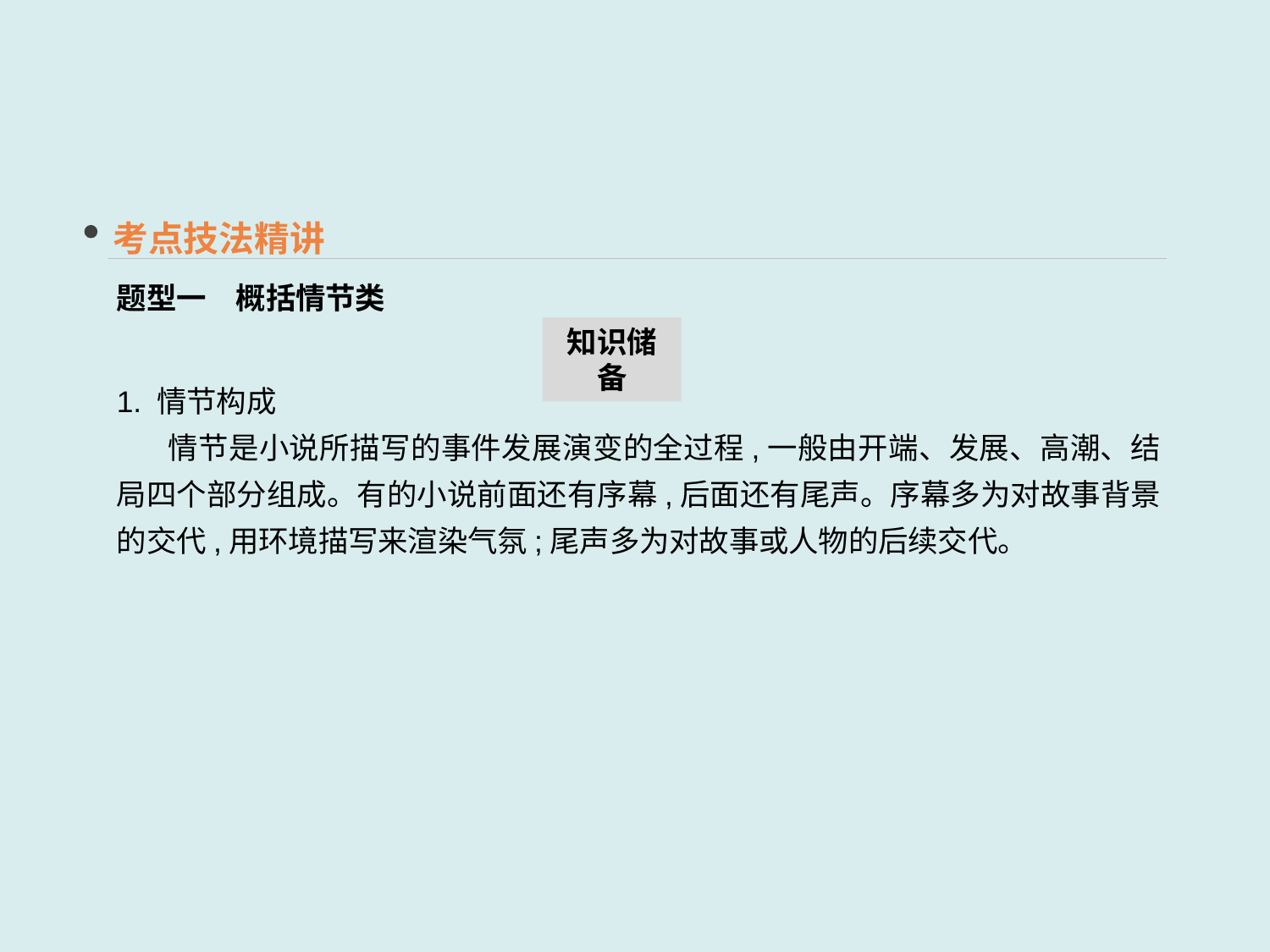

考点技法精讲

题型一　概括情节类
知识储备
1. 情节构成
      情节是小说所描写的事件发展演变的全过程,一般由开端、发展、高潮、结局四个部分组成。有的小说前面还有序幕,后面还有尾声。序幕多为对故事背景的交代,用环境描写来渲染气氛;尾声多为对故事或人物的后续交代。